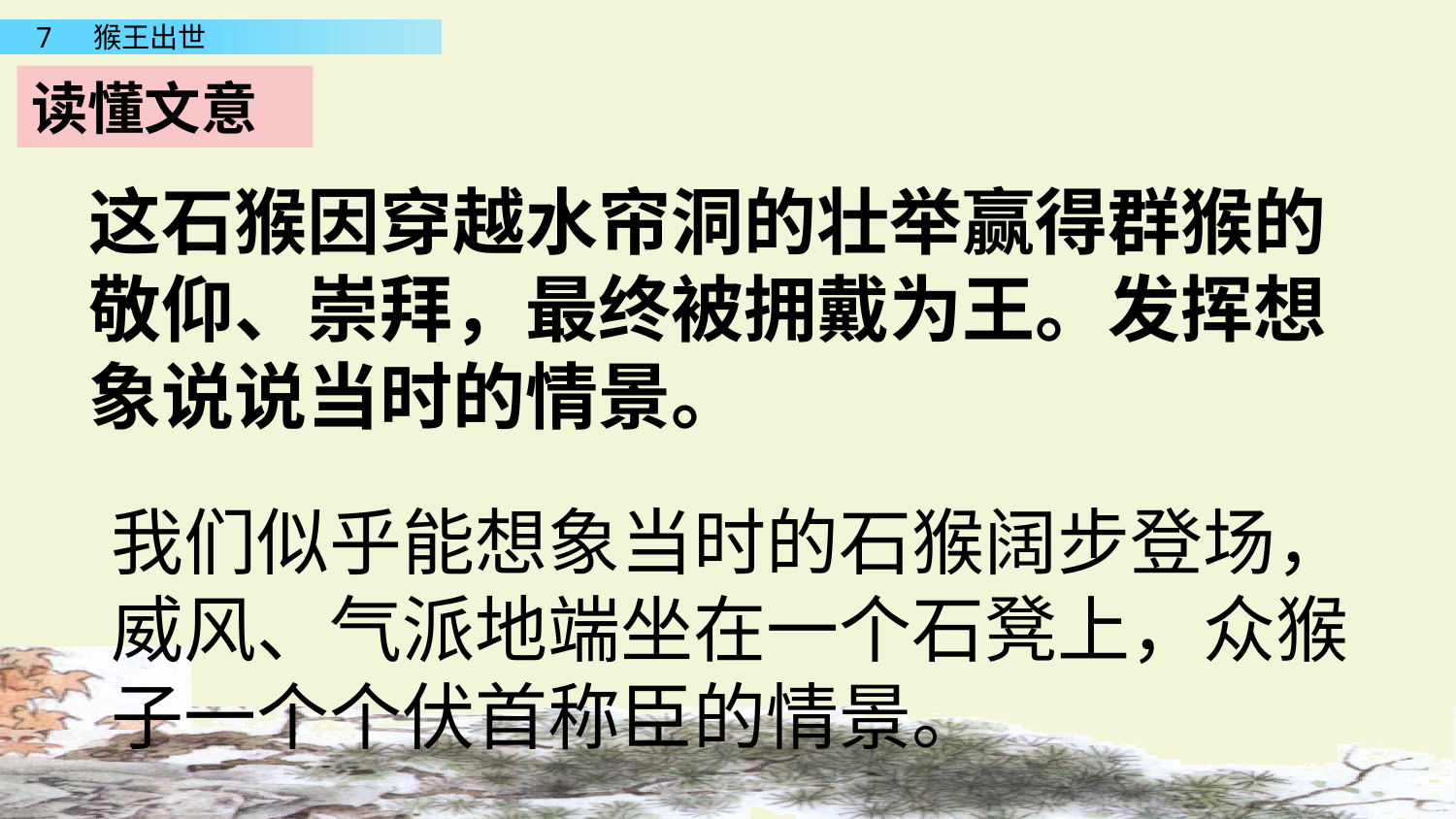

读懂文意
这石猴因穿越水帘洞的壮举赢得群猴的敬仰、崇拜，最终被拥戴为王。发挥想象说说当时的情景。
我们似乎能想象当时的石猴阔步登场，威风、气派地端坐在一个石凳上，众猴子一个个伏首称臣的情景。